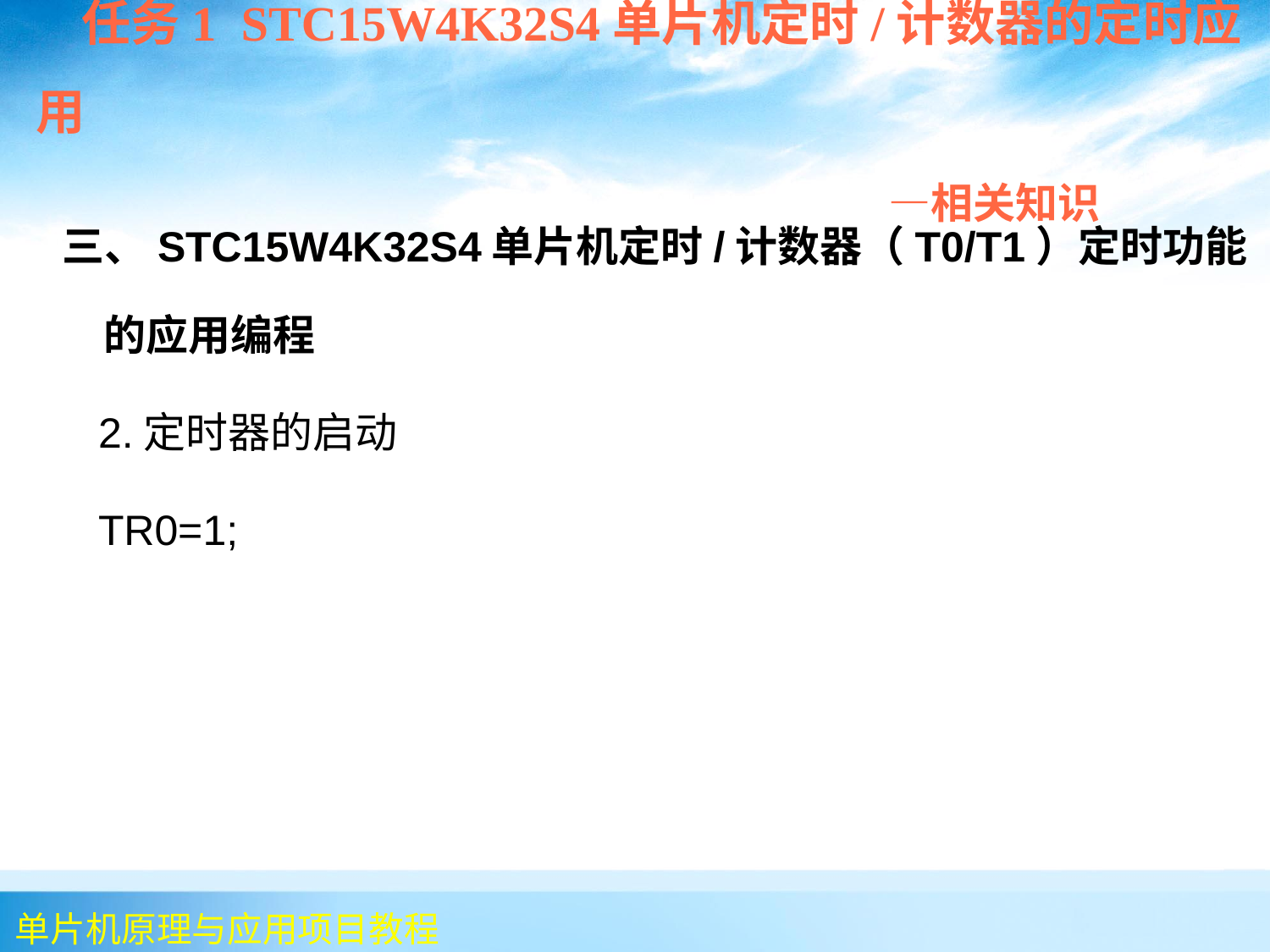

任务1  STC15W4K32S4单片机定时/计数器的定时应用
                                                                            —相关知识
三、STC15W4K32S4单片机定时/计数器（T0/T1）定时功能的应用编程
   2.定时器的启动
   TR0=1;